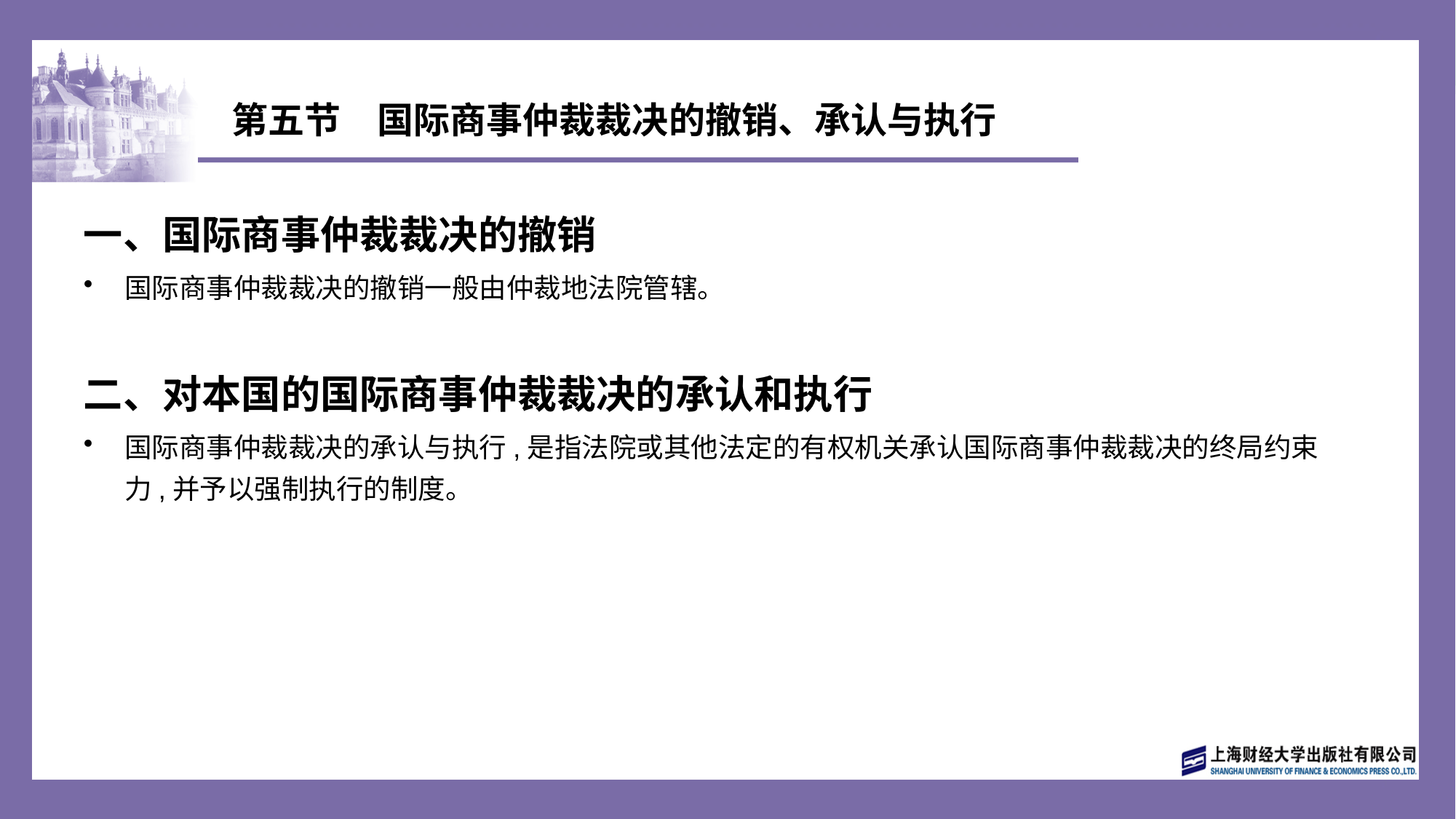

# 第五节　国际商事仲裁裁决的撤销、承认与执行
一、国际商事仲裁裁决的撤销
国际商事仲裁裁决的撤销一般由仲裁地法院管辖。

二、对本国的国际商事仲裁裁决的承认和执行
国际商事仲裁裁决的承认与执行,是指法院或其他法定的有权机关承认国际商事仲裁裁决的终局约束力,并予以强制执行的制度。